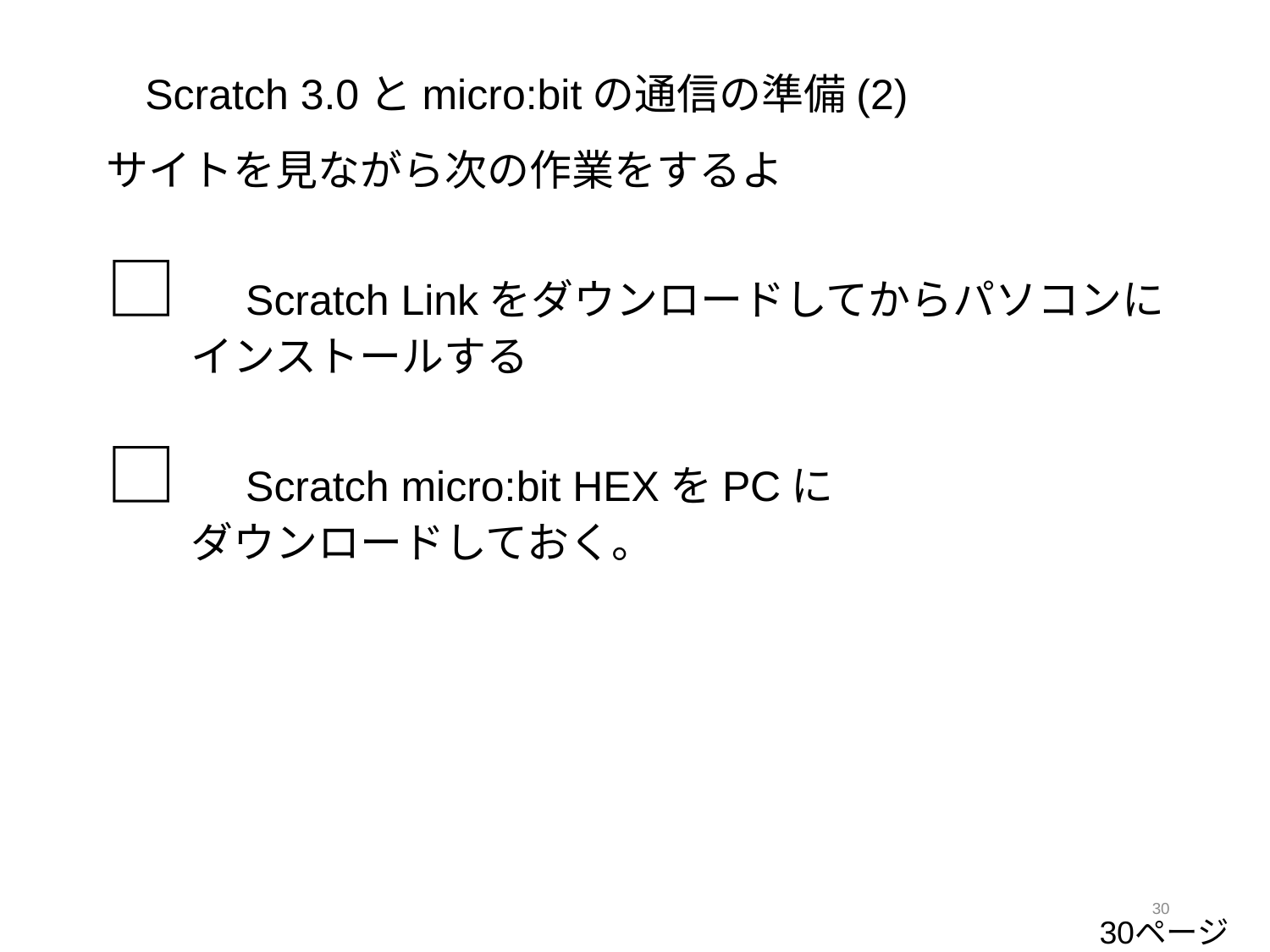

Scratch 3.0とmicro:bitの通信の準備(2)
サイトを見ながら次の作業をするよ

□　Scratch Linkをダウンロードしてからパソコンに
　　インストールする

□　Scratch micro:bit HEXをPCに
　　ダウンロードしておく。

30
30ページ